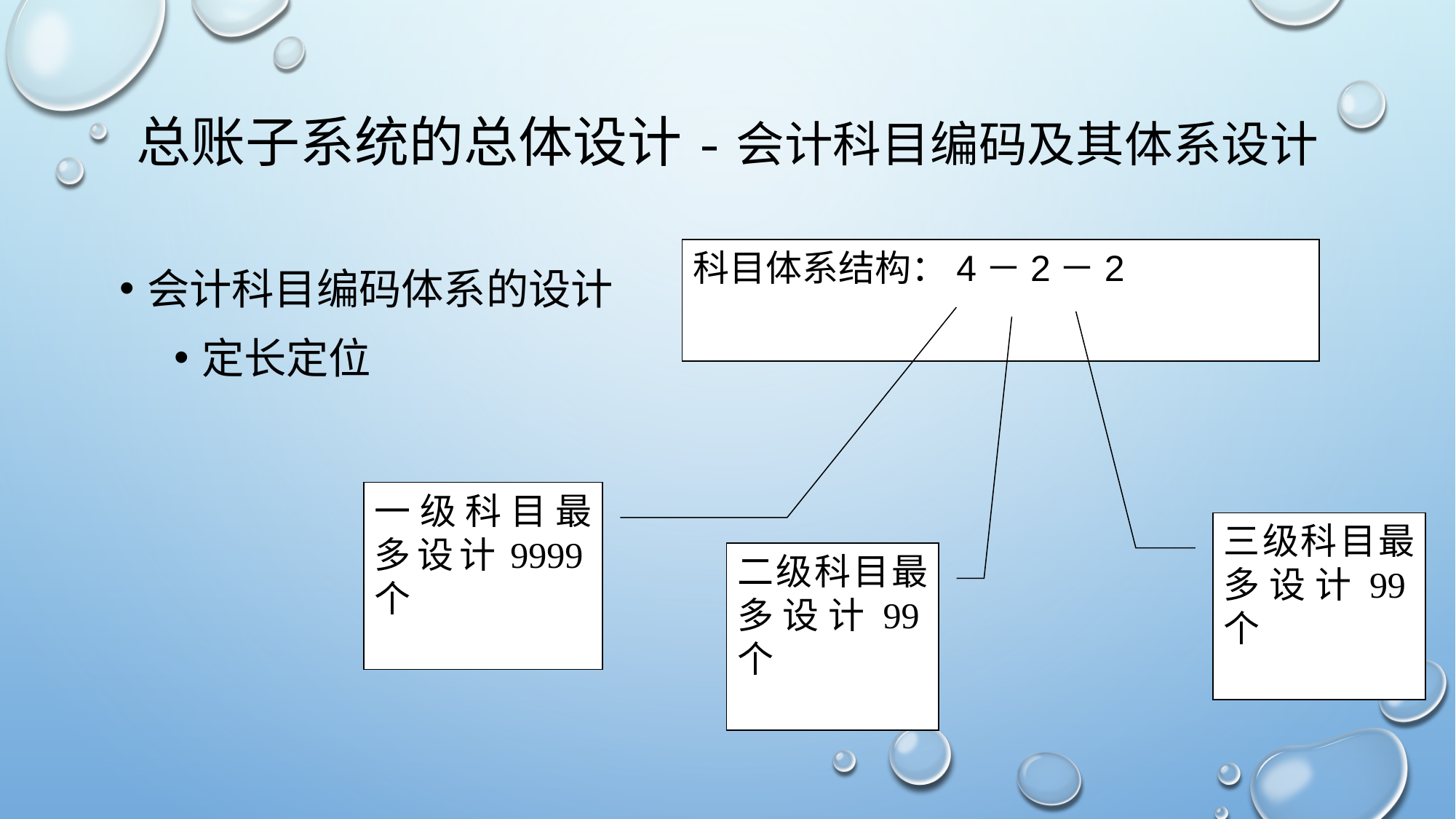

# 总账子系统的总体设计-会计科目编码及其体系设计
科目体系结构：4－2－2
一级科目最多设计9999个
三级科目最多设计99个
二级科目最多设计99个
会计科目编码体系的设计
定长定位